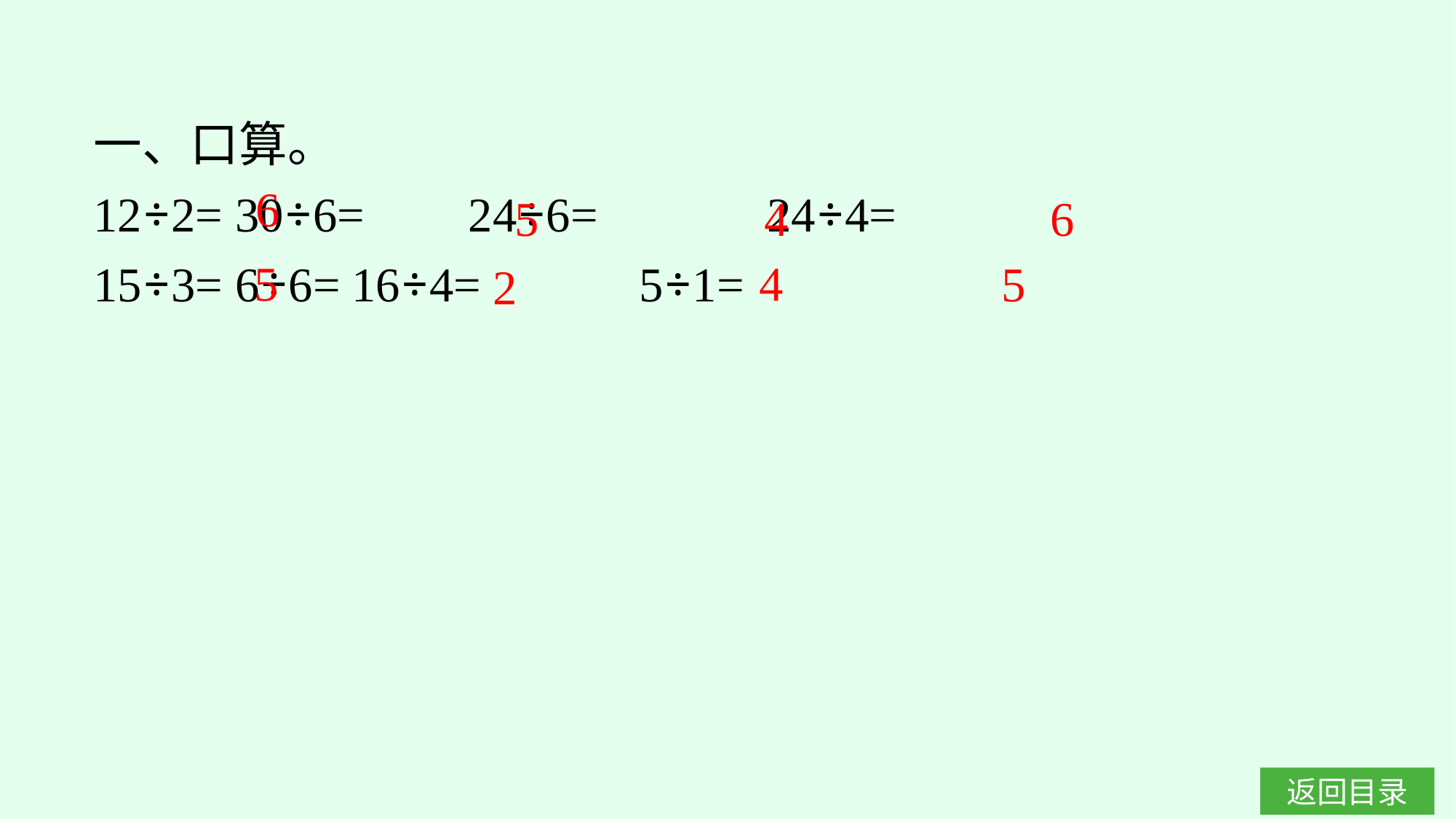

一、口算。
12÷2=	30÷6=	24÷6=　　　24÷4=
15÷3=	6÷6=	16÷4=		5÷1=
6
6
4
5
5
4
5
2